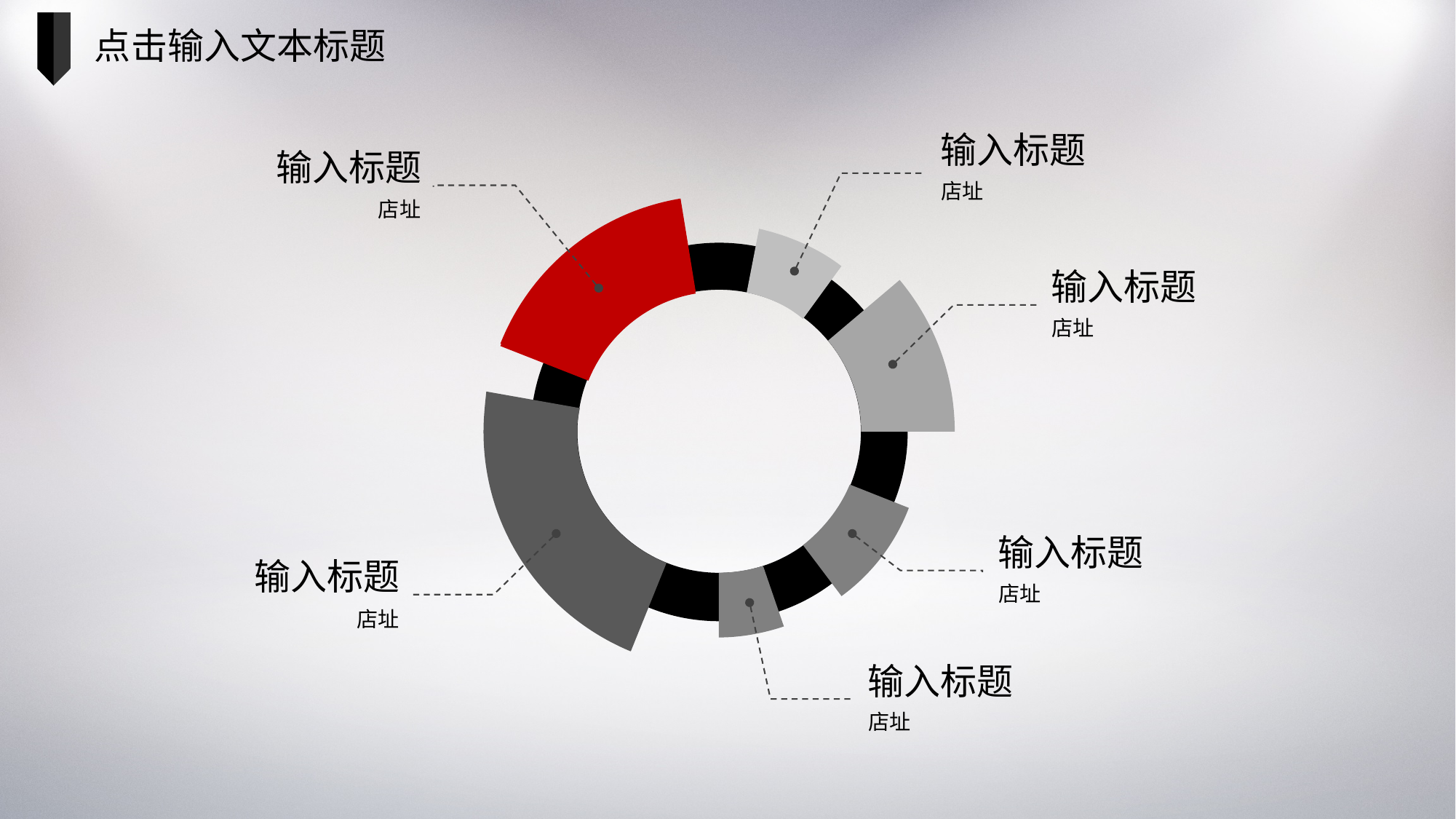

点击输入文本标题
输入标题
店址

输入标题
店址

输入标题
店址

输入标题
店址

输入标题
店址

输入标题
店址